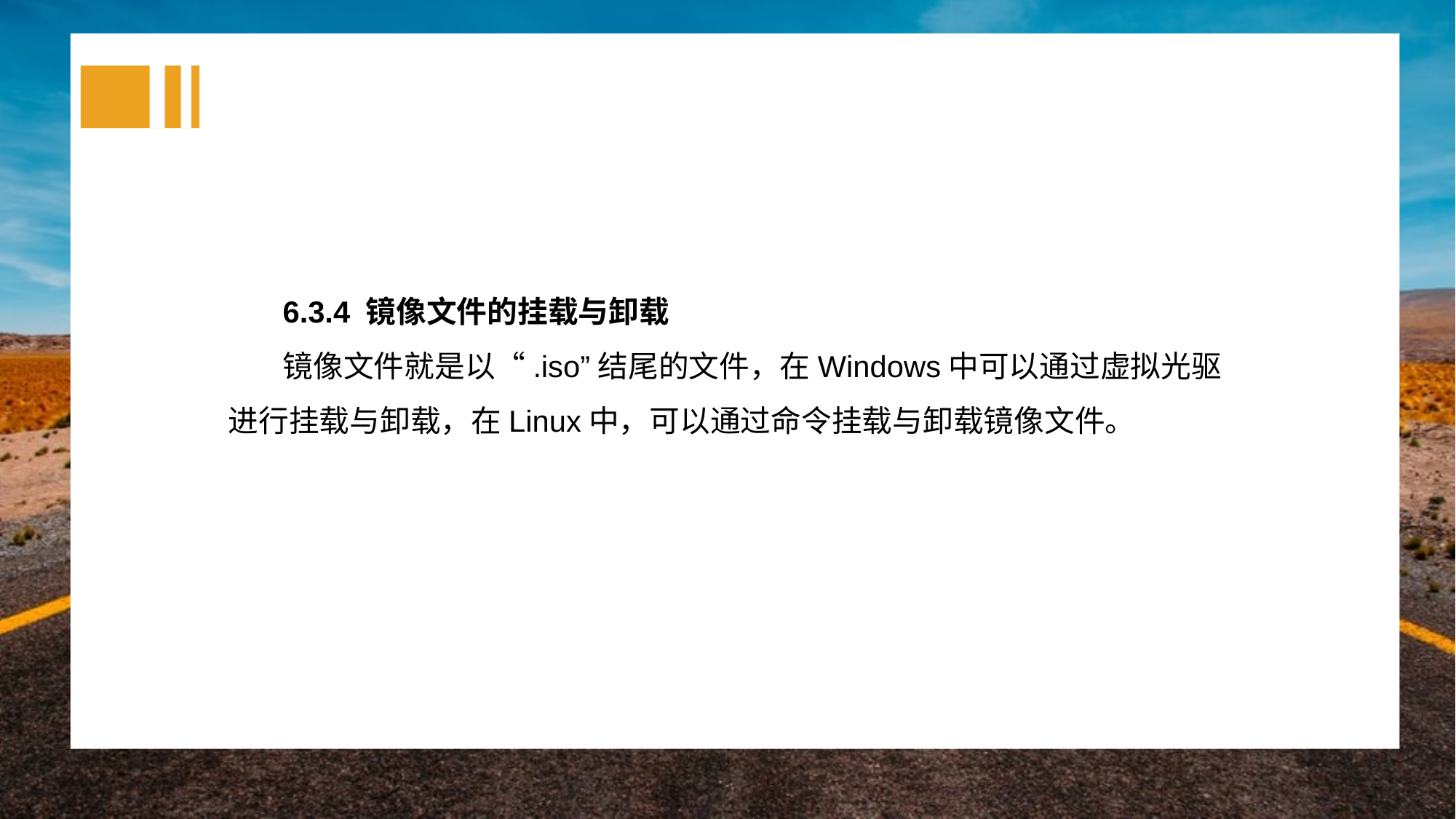

6.3.4 镜像文件的挂载与卸载
镜像文件就是以“.iso”结尾的文件，在Windows中可以通过虚拟光驱进行挂载与卸载，在Linux中，可以通过命令挂载与卸载镜像文件。